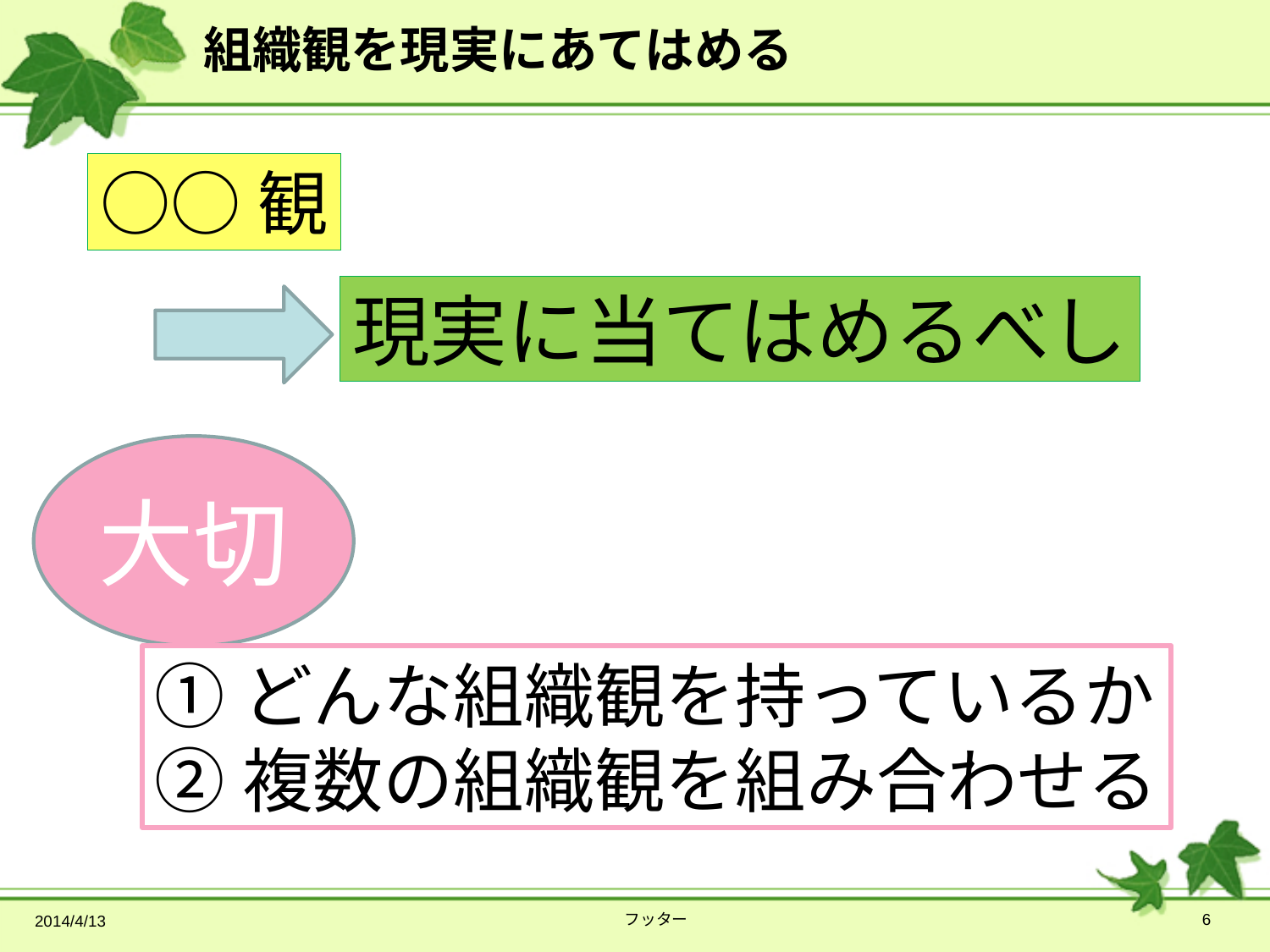

# 組織観を現実にあてはめる
○○観
現実に当てはめるべし

大切
①どんな組織観を持っているか
②複数の組織観を組み合わせる
2014/4/13
フッター
6